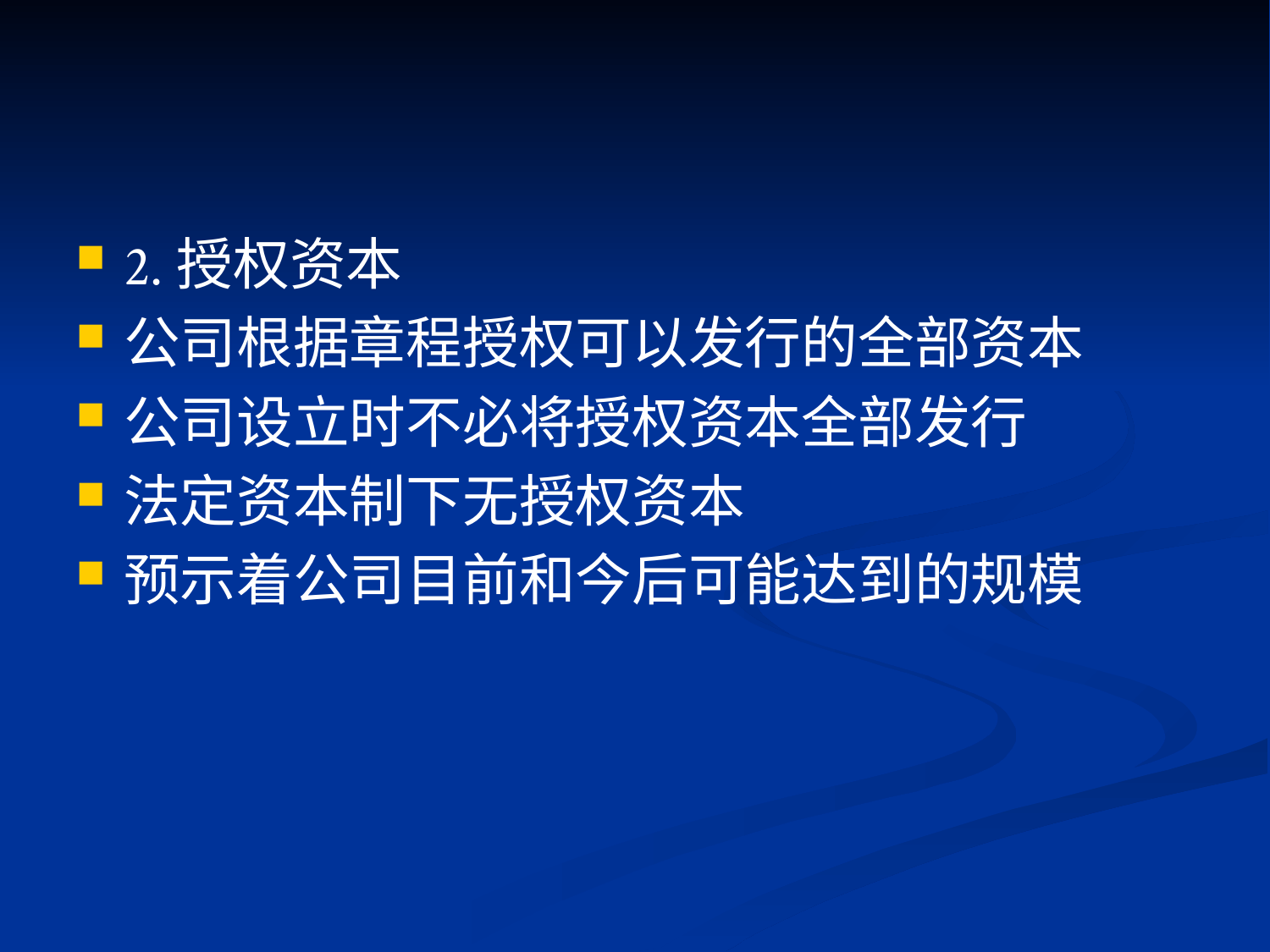

#
2.授权资本
公司根据章程授权可以发行的全部资本
公司设立时不必将授权资本全部发行
法定资本制下无授权资本
预示着公司目前和今后可能达到的规模